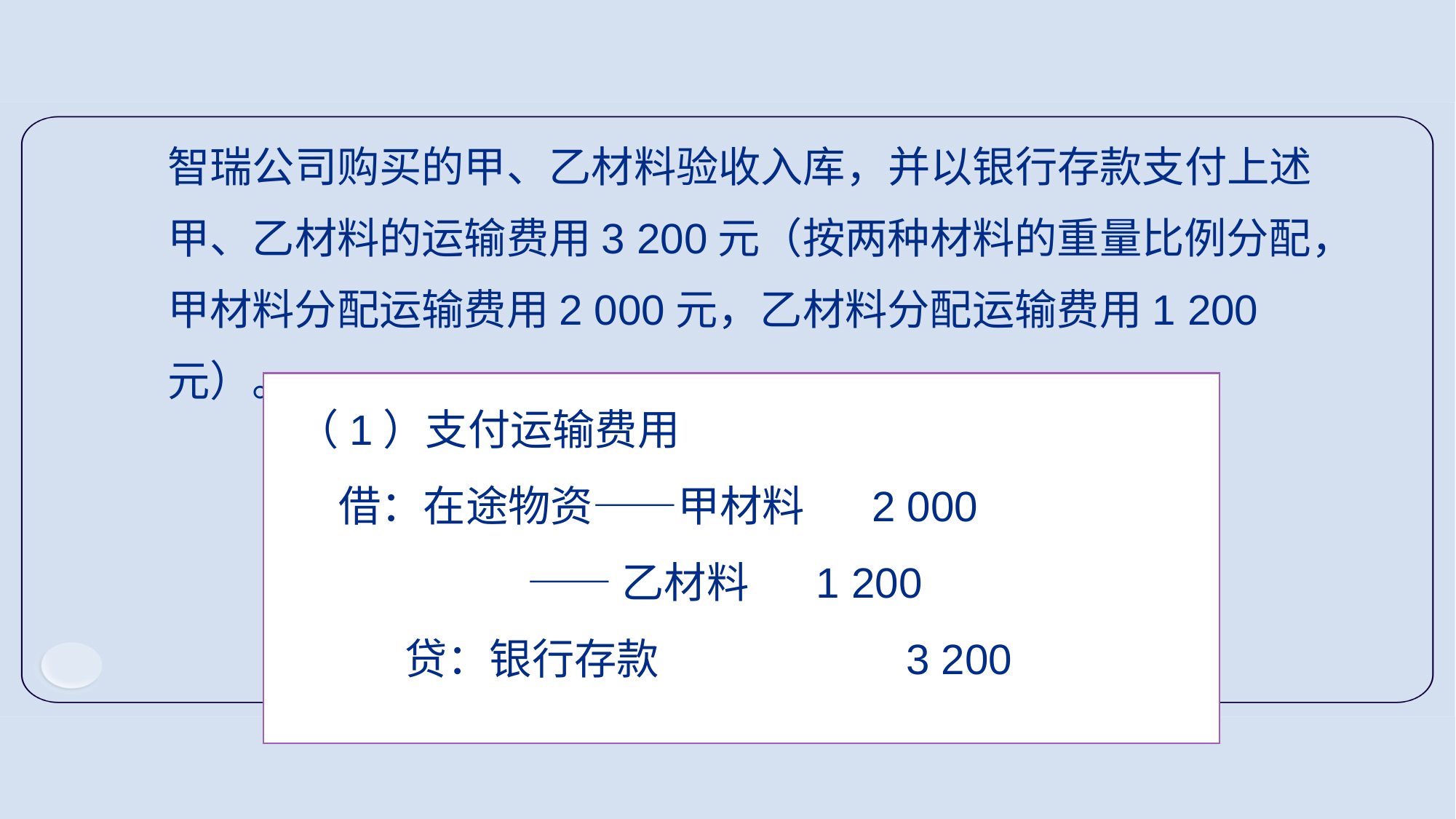

智瑞公司购买的甲、乙材料验收入库，并以银行存款支付上述甲、乙材料的运输费用3 200元（按两种材料的重量比例分配，甲材料分配运输费用2 000元，乙材料分配运输费用1 200元）。
  （1）支付运输费用
      借：在途物资――甲材料      2 000
                           ――乙材料      1 200
             贷：银行存款                         3 200